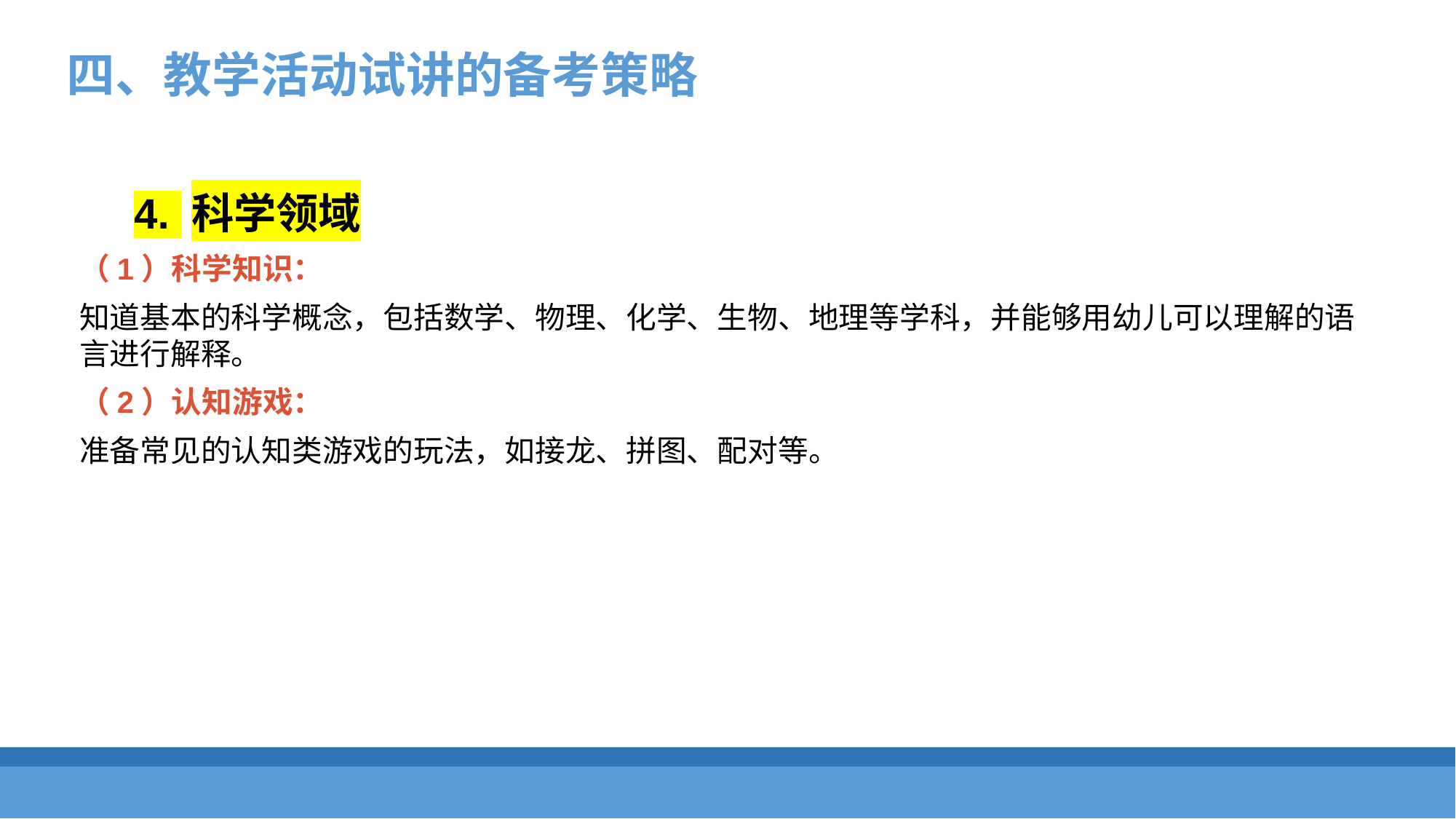

四、教学活动试讲的备考策略
4. 科学领域
（1）科学知识：
知道基本的科学概念，包括数学、物理、化学、生物、地理等学科，并能够用幼儿可以理解的语言进行解释。
（2）认知游戏：
准备常见的认知类游戏的玩法，如接龙、拼图、配对等。